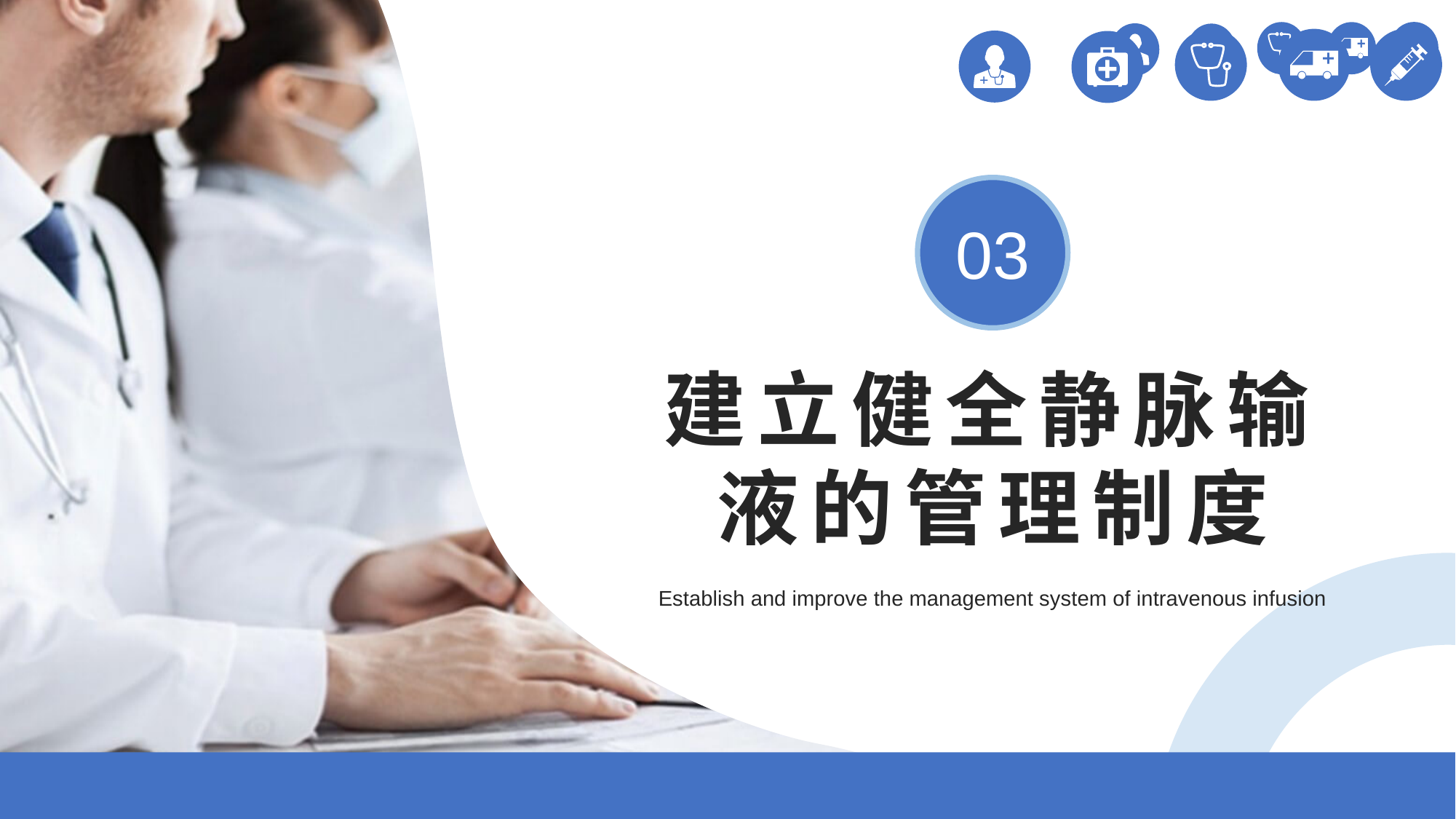

03
建立健全静脉输液的管理制度

Establish and improve the management system of intravenous infusion